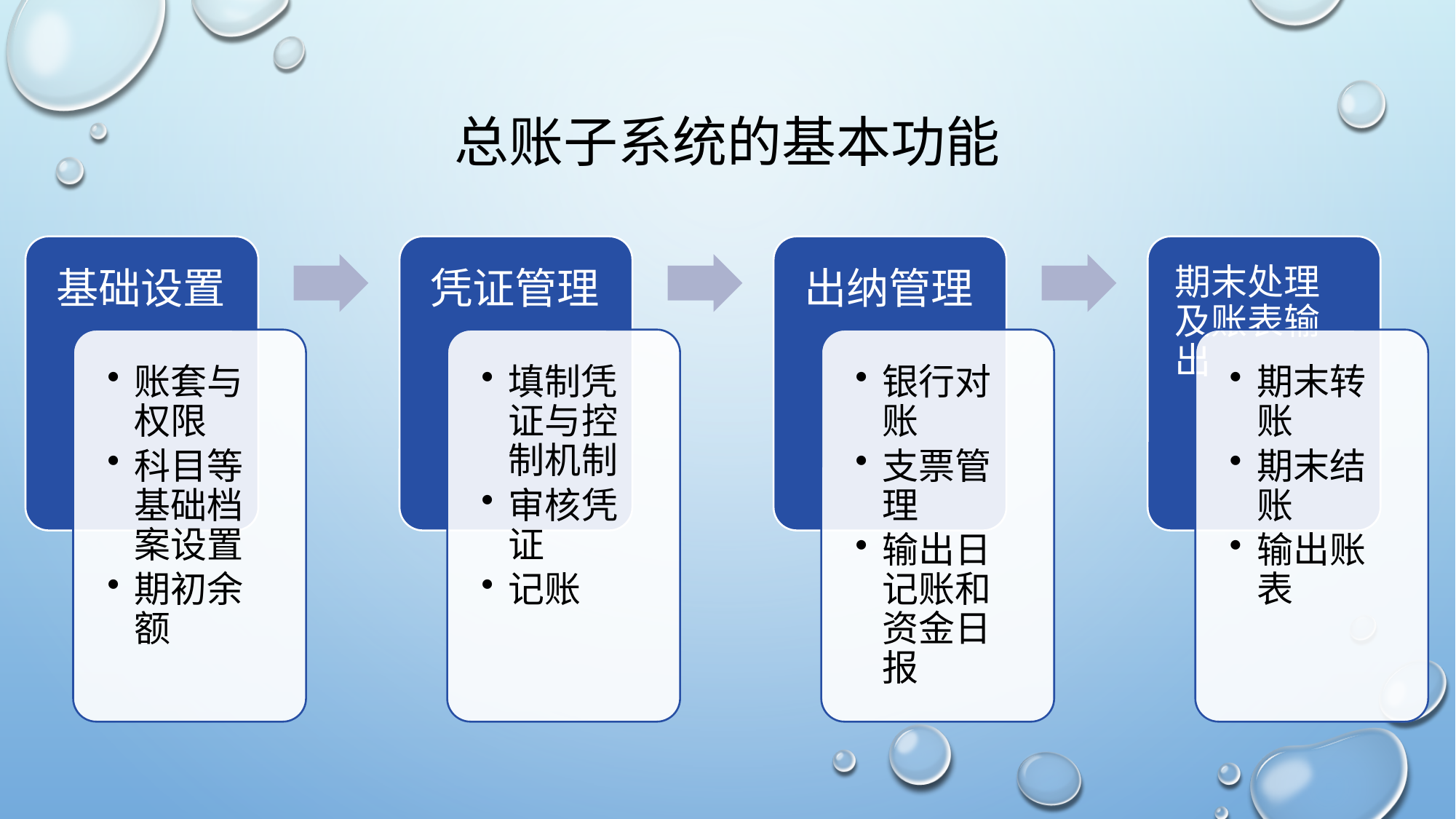

# 总账子系统的基本功能
基础设置
账套与权限
科目等基础档案设置
期初余额

凭证管理
填制凭证与控制机制
审核凭证
记账

出纳管理
银行对账
支票管理
输出日记账和资金日报

期末处理及账表输出
期末转账
期末结账
输出账表